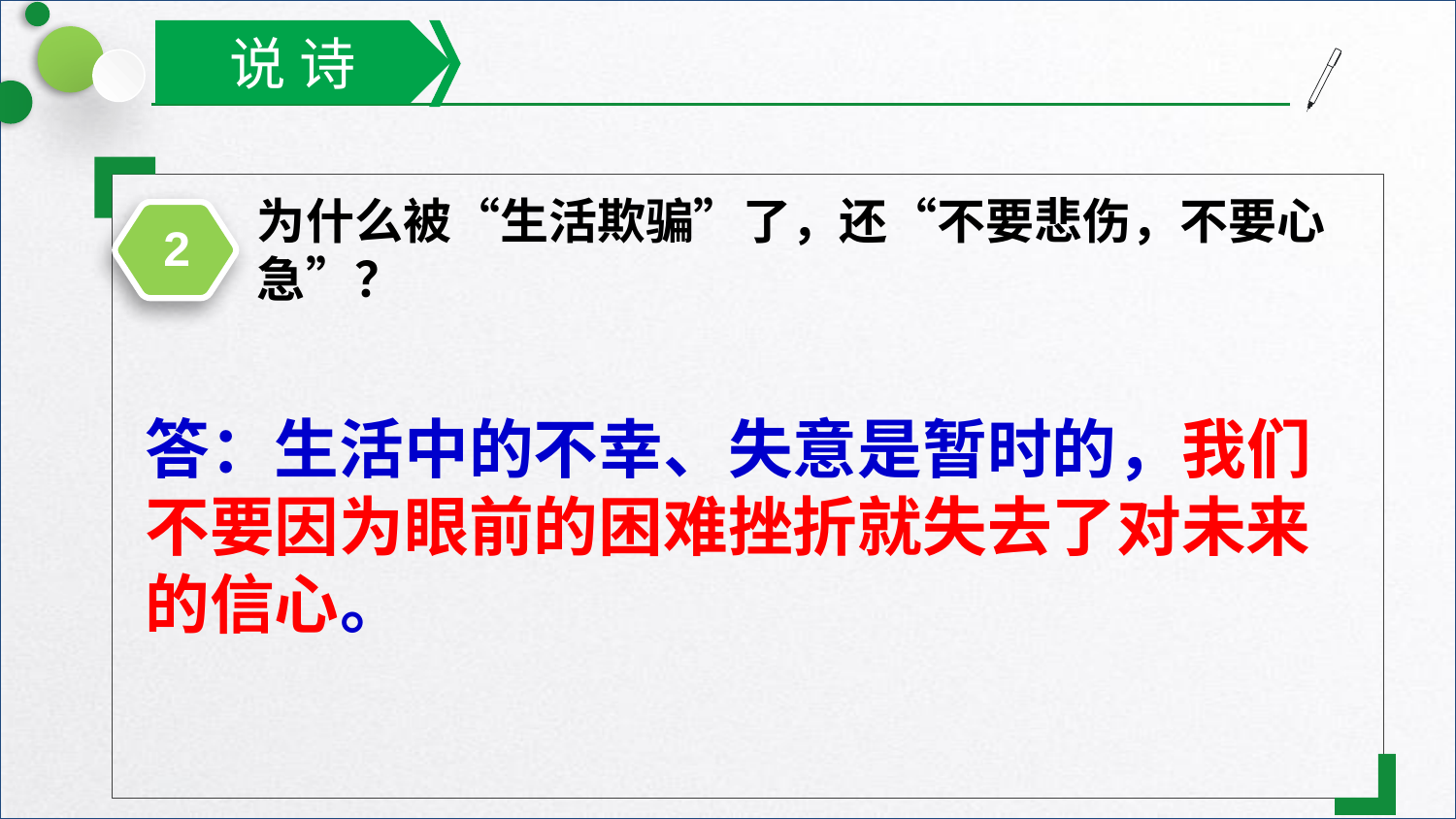

说 诗

为什么被“生活欺骗”了，还“不要悲伤，不要心急”？

2
答：生活中的不幸、失意是暂时的，我们不要因为眼前的困难挫折就失去了对未来的信心。